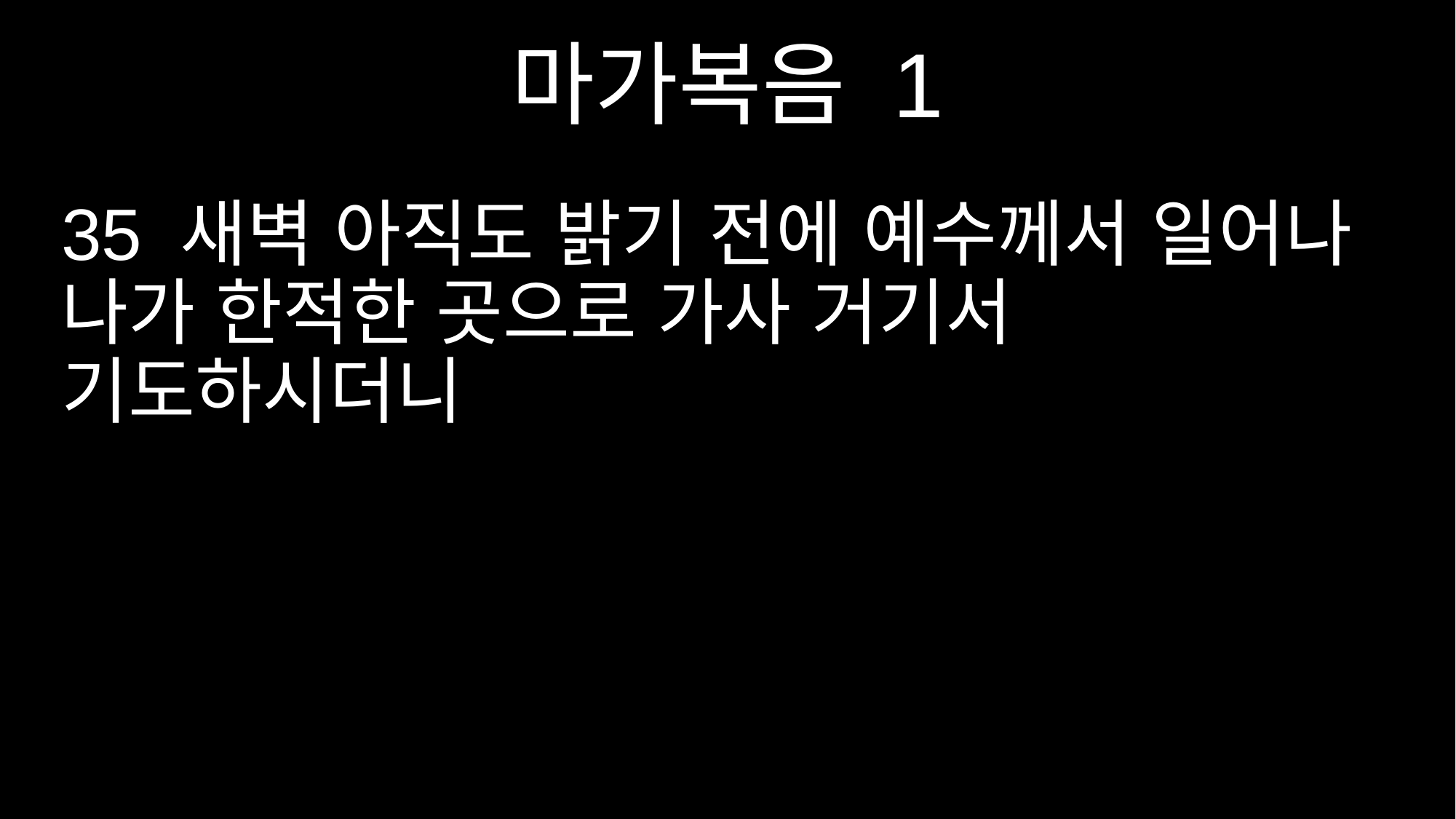

마가복음 1
35 새벽 아직도 밝기 전에 예수께서 일어나 나가 한적한 곳으로 가사 거기서 기도하시더니